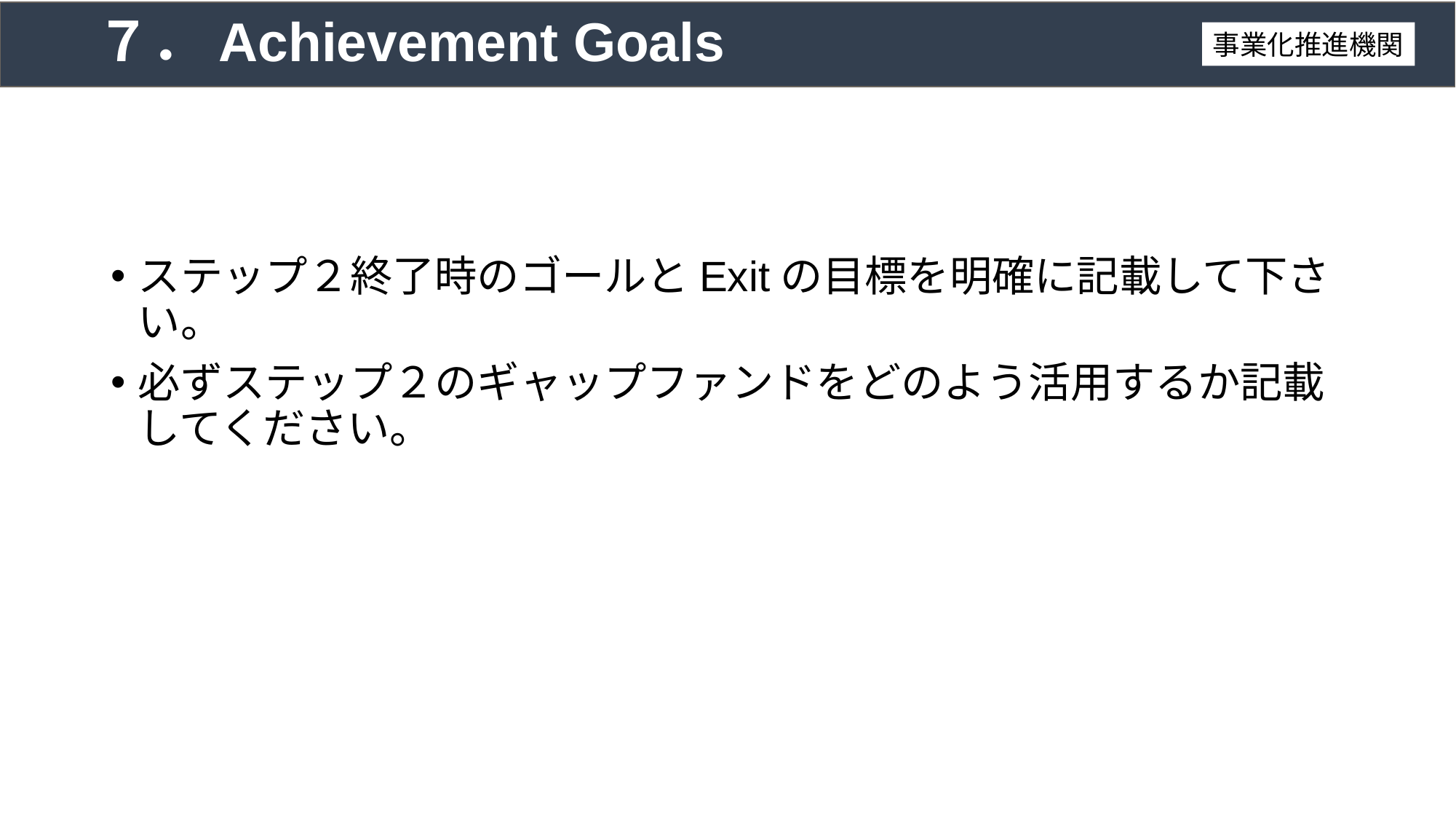

# ７．Achievement Goals
事業化推進機関

ステップ２終了時のゴールとExitの目標を明確に記載して下さい。
必ずステップ２のギャップファンドをどのよう活用するか記載してください。